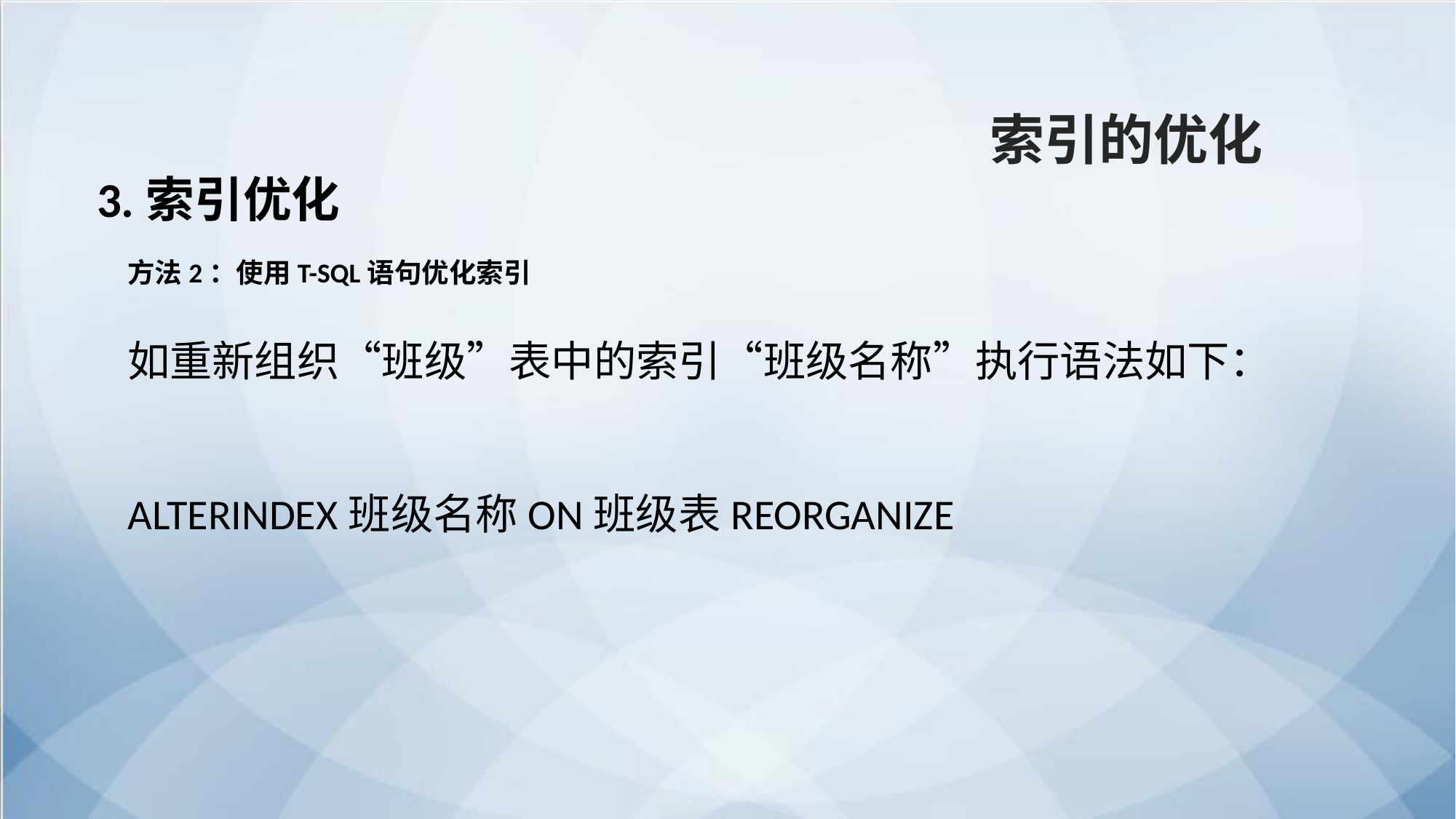

索引的优化
3.索引优化
方法2：使用T-SQL语句优化索引
如重新组织“班级”表中的索引“班级名称”执行语法如下：

ALTERINDEX班级名称ON班级表REORGANIZE